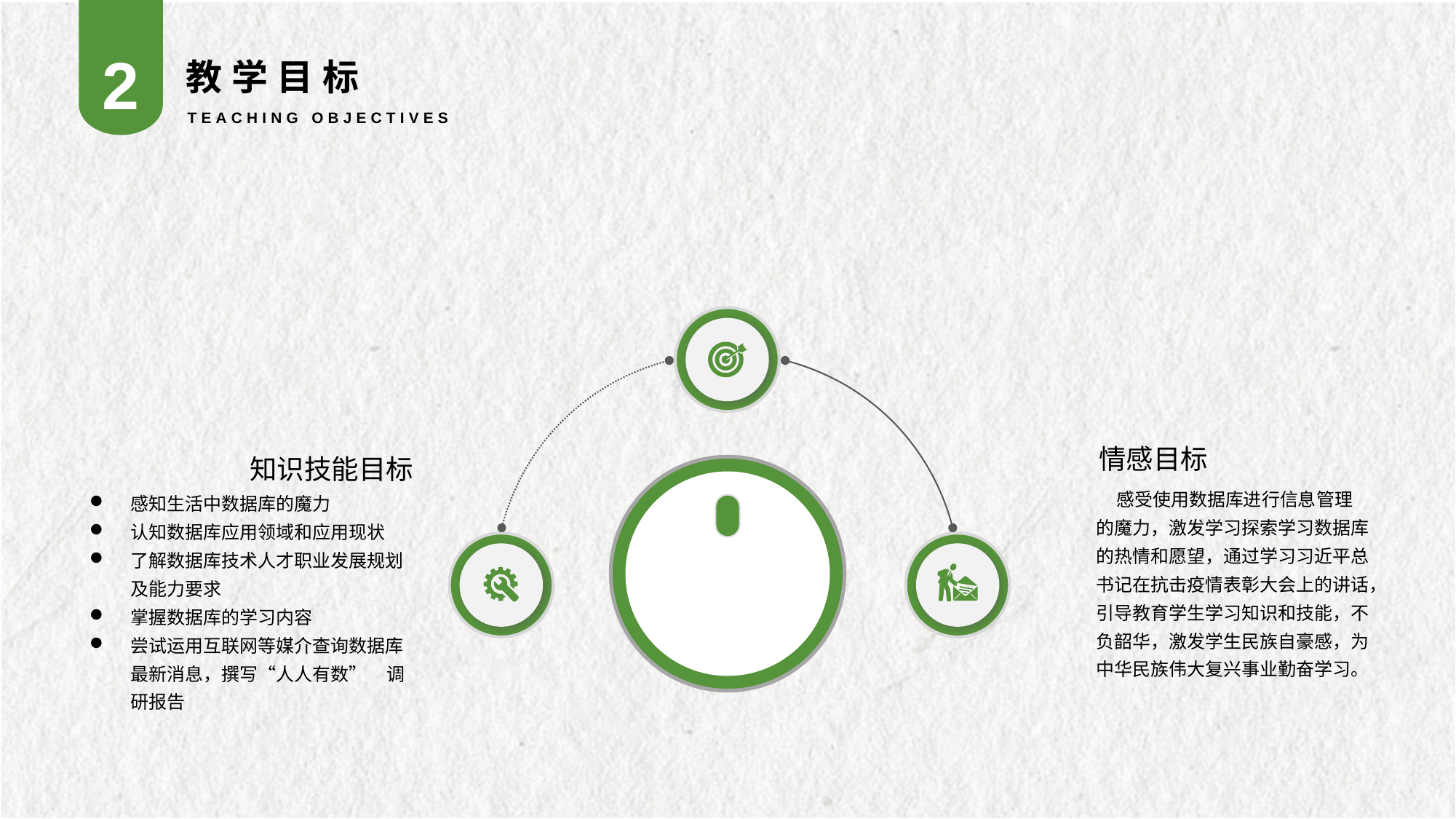

2
教学目标
TEACHING OBJECTIVES

知识技能目标
感知生活中数据库的魔力
认知数据库应用领域和应用现状
了解数据库技术人才职业发展规划及能力要求
掌握数据库的学习内容
尝试运用互联网等媒介查询数据库最新消息，撰写“人人有数”     调研报告
情感目标
    感受使用数据库进行信息管理的魔力，激发学习探索学习数据库的热情和愿望，通过学习习近平总书记在抗击疫情表彰大会上的讲话，引导教育学生学习知识和技能，不负韶华，激发学生民族自豪感，为中华民族伟大复兴事业勤奋学习。